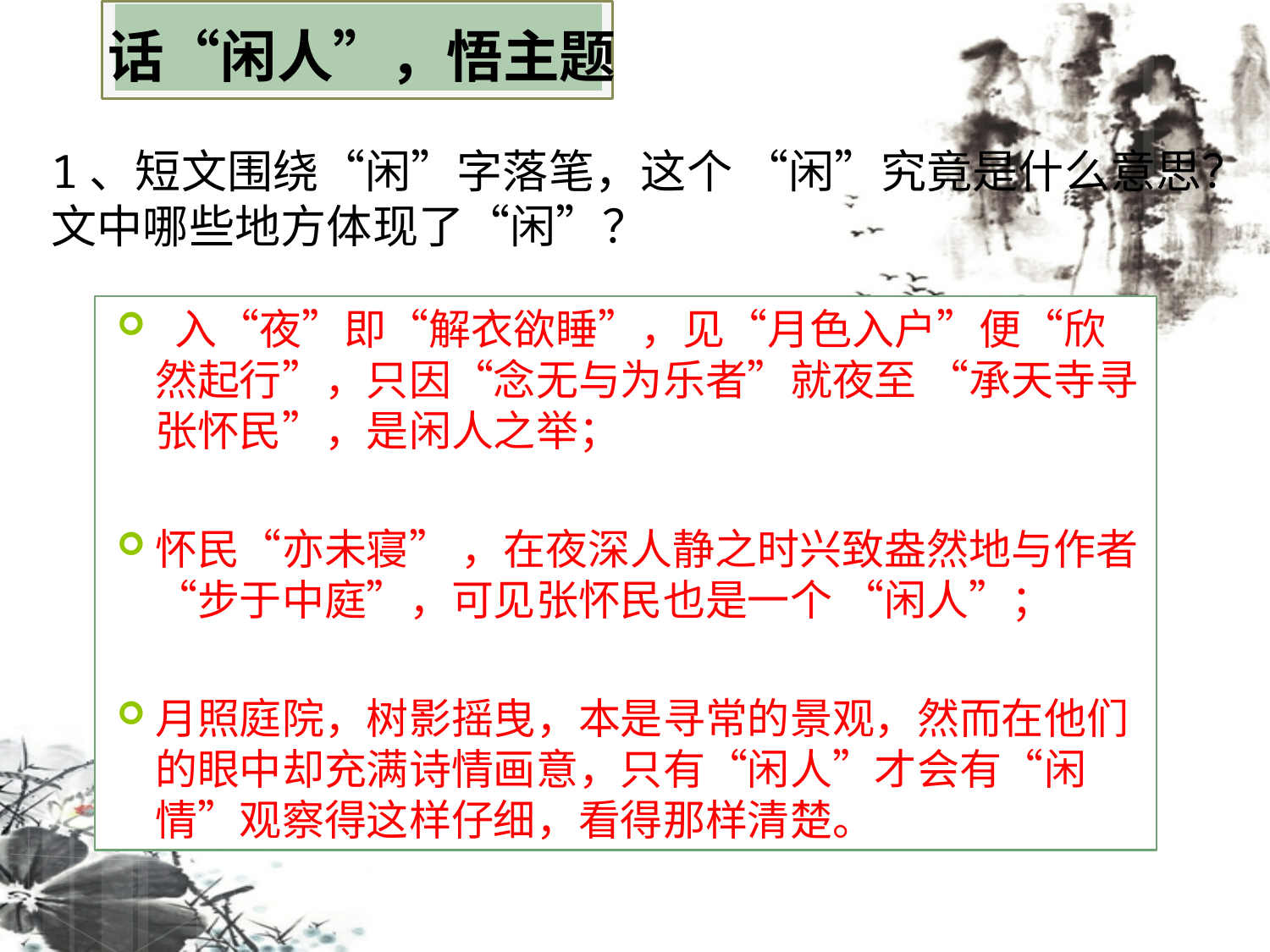

话“闲人”，悟主题
1、短文围绕“闲”字落笔，这个 “闲”究竟是什么意思？
文中哪些地方体现了“闲”？
 入“夜”即“解衣欲睡”，见“月色入户”便“欣然起行”，只因“念无与为乐者”就夜至 “承天寺寻张怀民”，是闲人之举；

怀民“亦未寝” ，在夜深人静之时兴致盎然地与作者“步于中庭”，可见张怀民也是一个 “闲人”；

月照庭院，树影摇曳，本是寻常的景观，然而在他们的眼中却充满诗情画意，只有“闲人”才会有“闲情”观察得这样仔细，看得那样清楚。